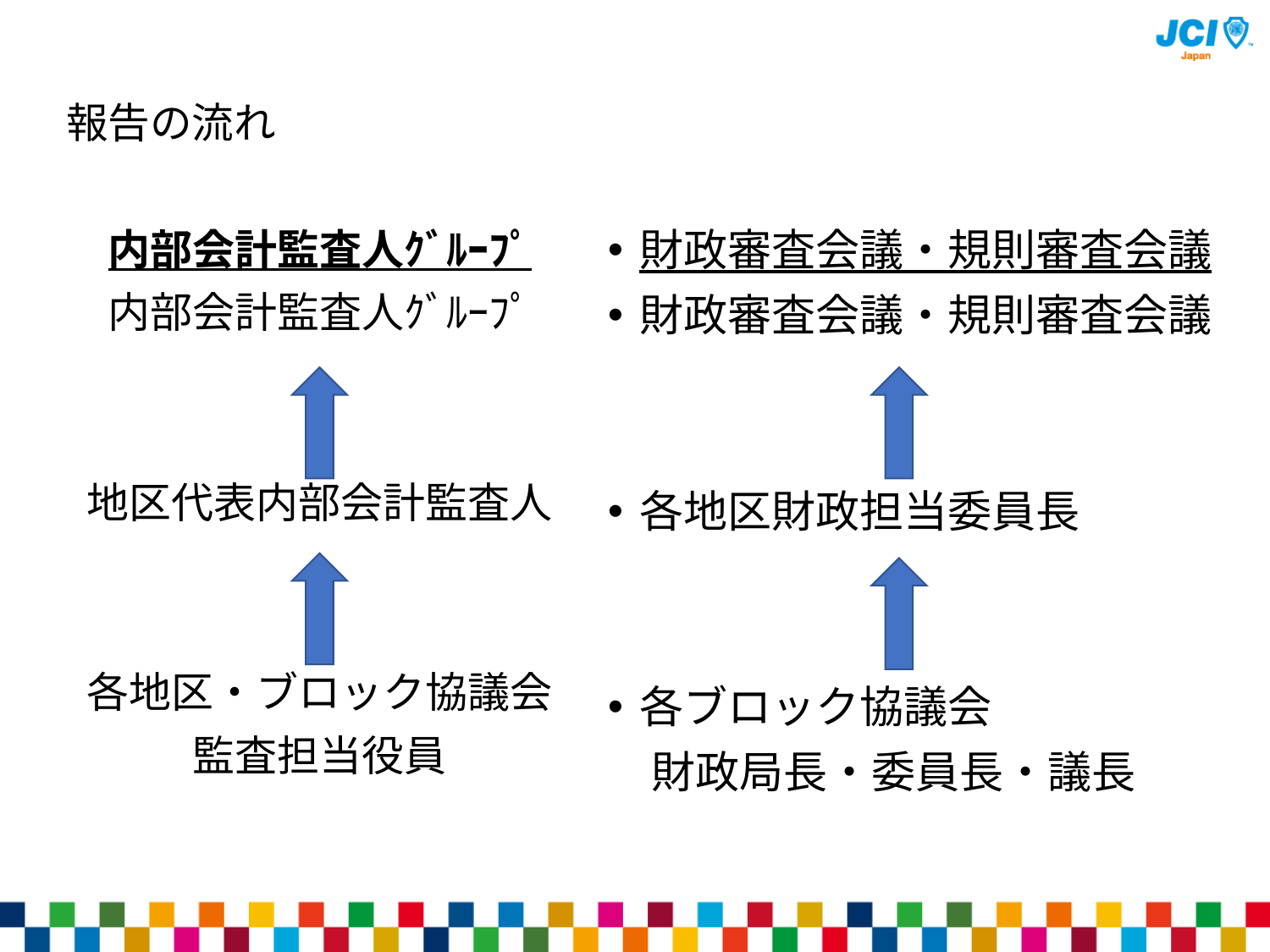

報告の流れ
財政審査会議・規則審査会議
財政審査会議・規則審査会議

各地区財政担当委員長

各ブロック協議会
　財政局長・委員長・議長

内部会計監査人ｸﾞﾙｰﾌﾟ
内部会計監査人ｸﾞﾙｰﾌﾟ

地区代表内部会計監査人

各地区・ブロック協議会
監査担当役員